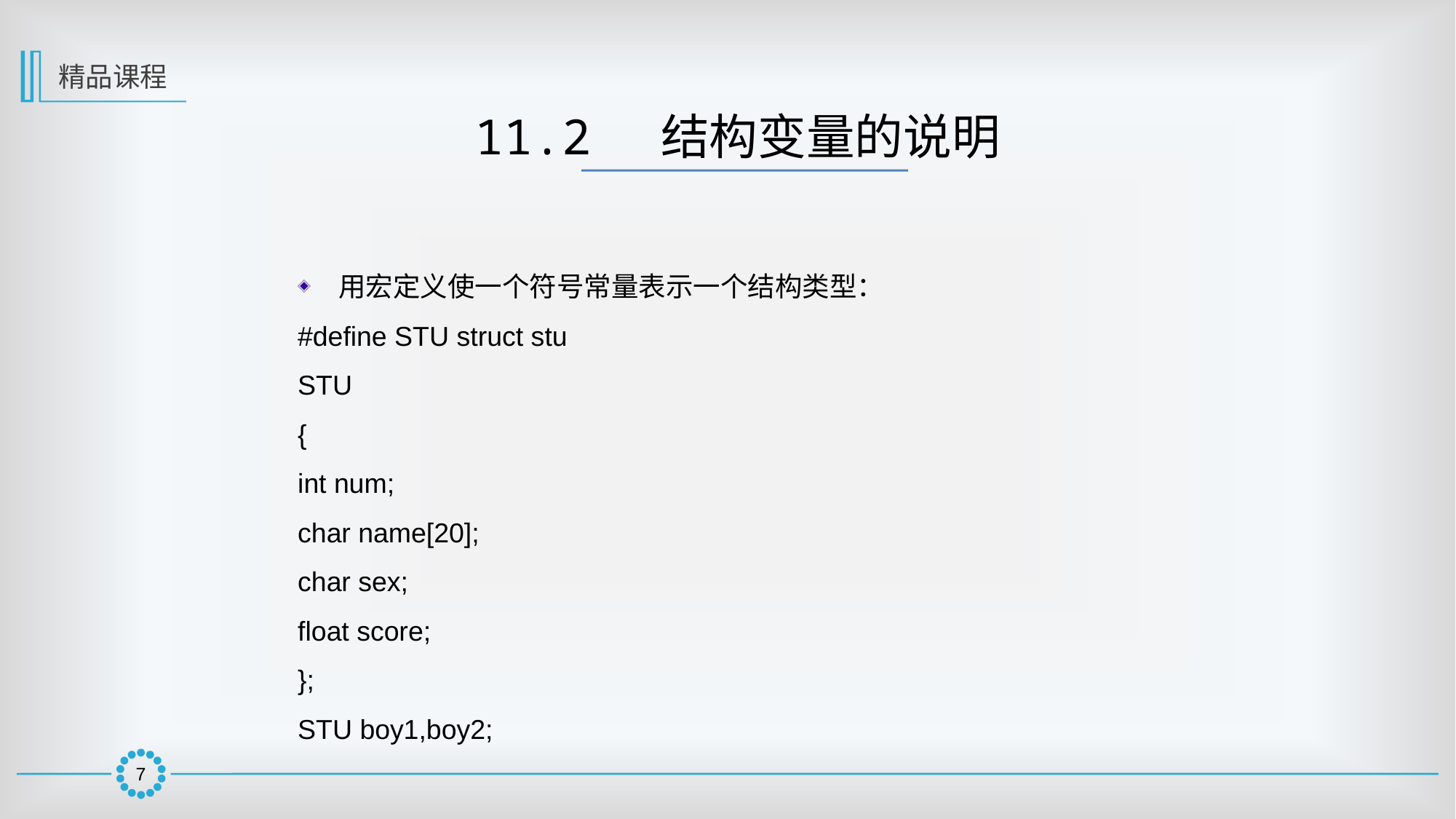

精品课程
11.2  结构变量的说明

用宏定义使一个符号常量表示一个结构类型：
#define STU struct stu
STU
{
int num;
char name[20];
char sex;
float score;
};
STU boy1,boy2;

7